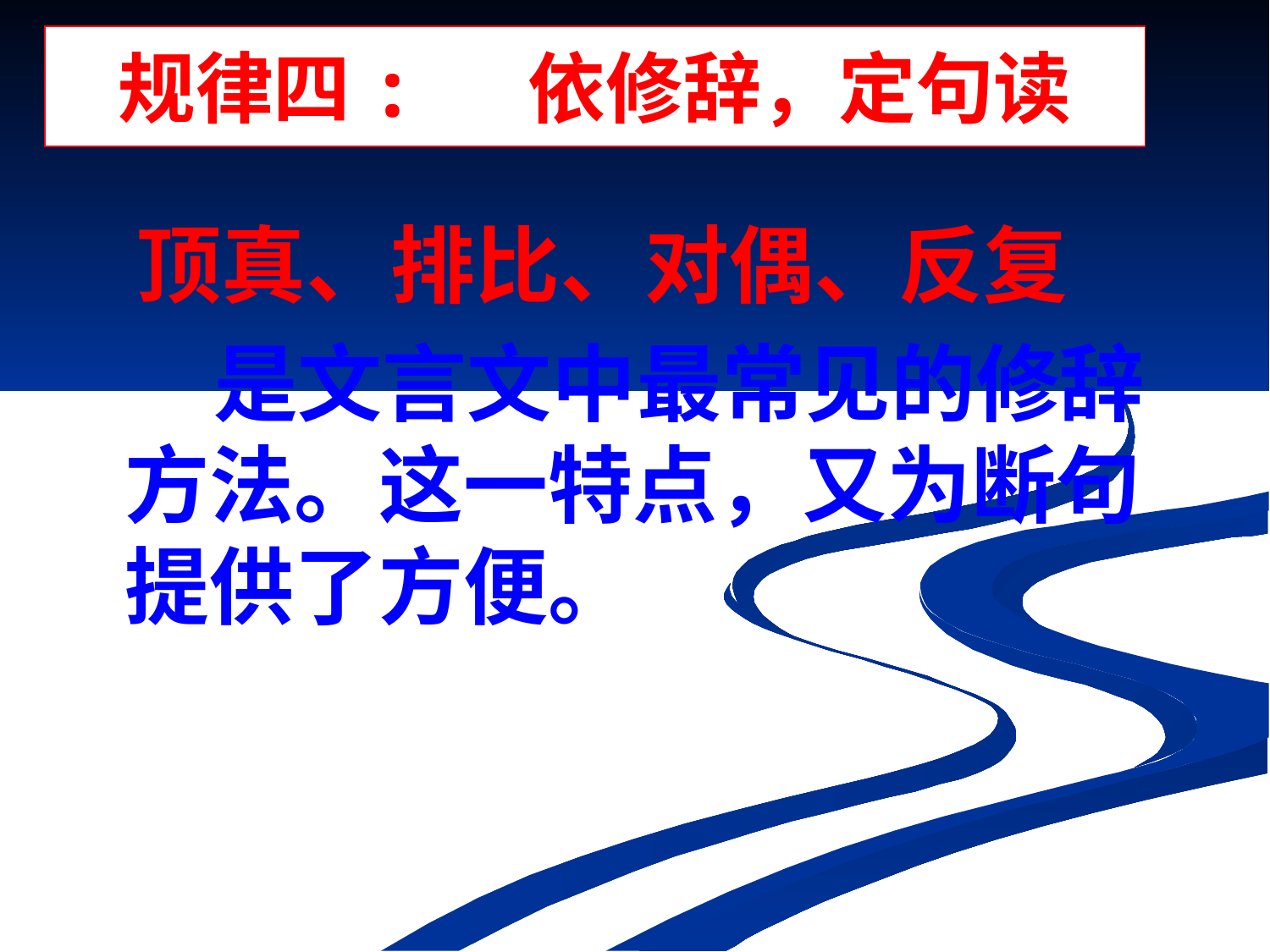

# 规律四:  依修辞，定句读
  顶真、排比、对偶、反复
      是文言文中最常见的修辞方法。这一特点，又为断句提供了方便。